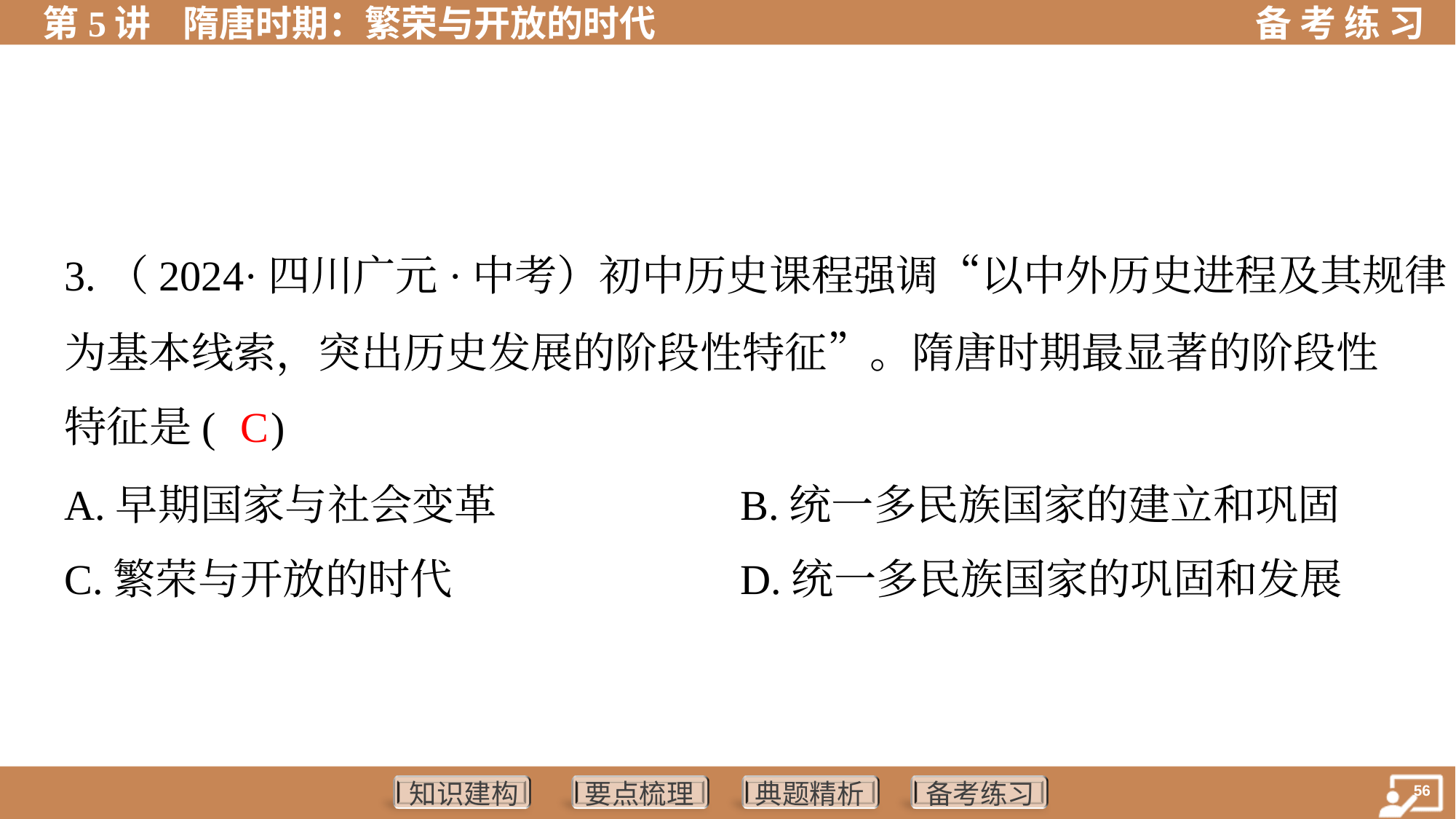

3.（2024·四川广元·中考）初中历史课程强调“以中外历史进程及其规律
为基本线索，突出历史发展的阶段性特征”。隋唐时期最显著的阶段性
特征是(     )
C
A.早期国家与社会变革	B.统一多民族国家的建立和巩固
C.繁荣与开放的时代	D.统一多民族国家的巩固和发展